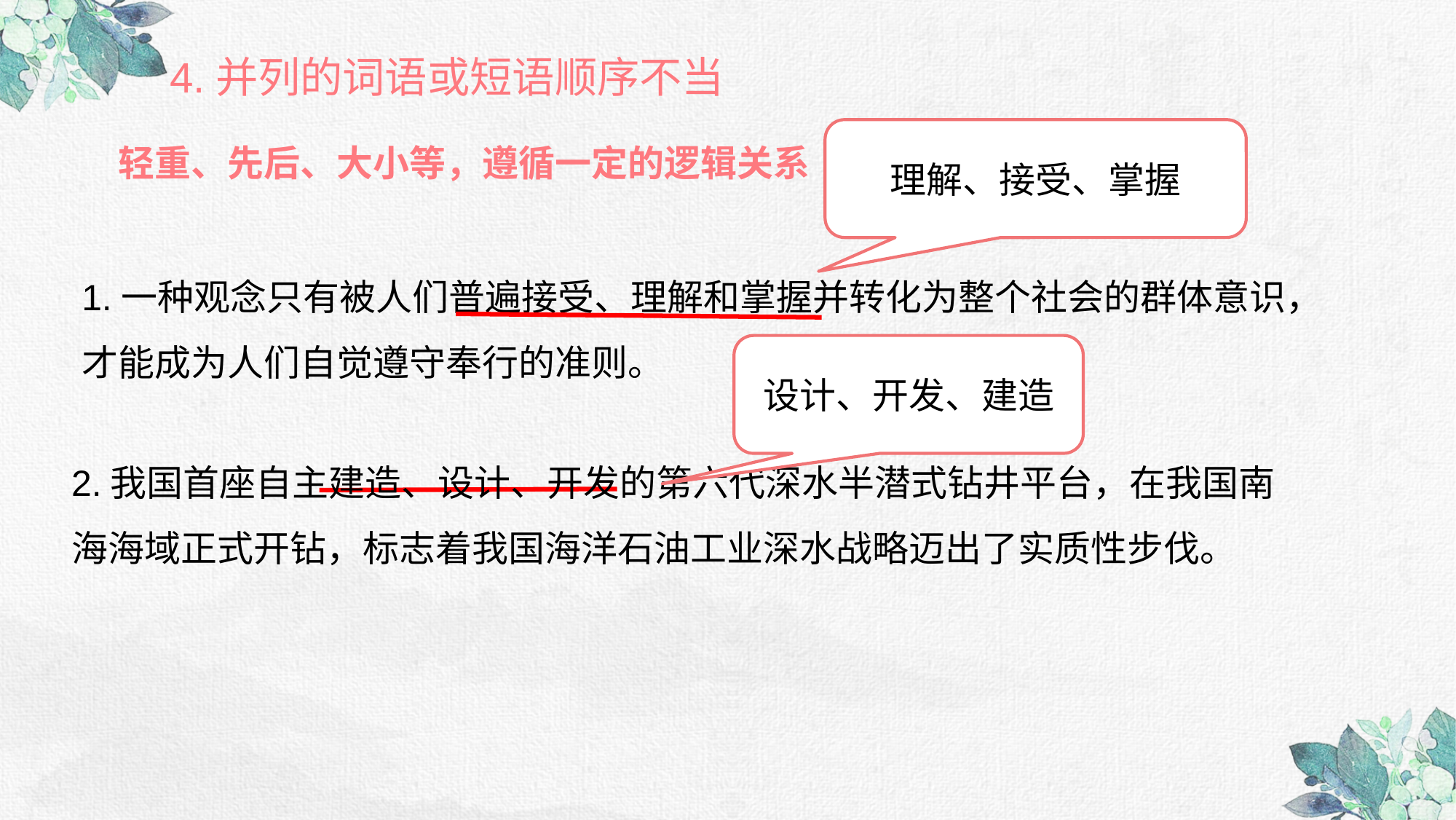

4.并列的词语或短语顺序不当
理解、接受、掌握
轻重、先后、大小等，遵循一定的逻辑关系
1.一种观念只有被人们普遍接受、理解和掌握并转化为整个社会的群体意识，才能成为人们自觉遵守奉行的准则。

设计、开发、建造
2.我国首座自主建造、设计、开发的第六代深水半潜式钻井平台，在我国南海海域正式开钻，标志着我国海洋石油工业深水战略迈出了实质性步伐。